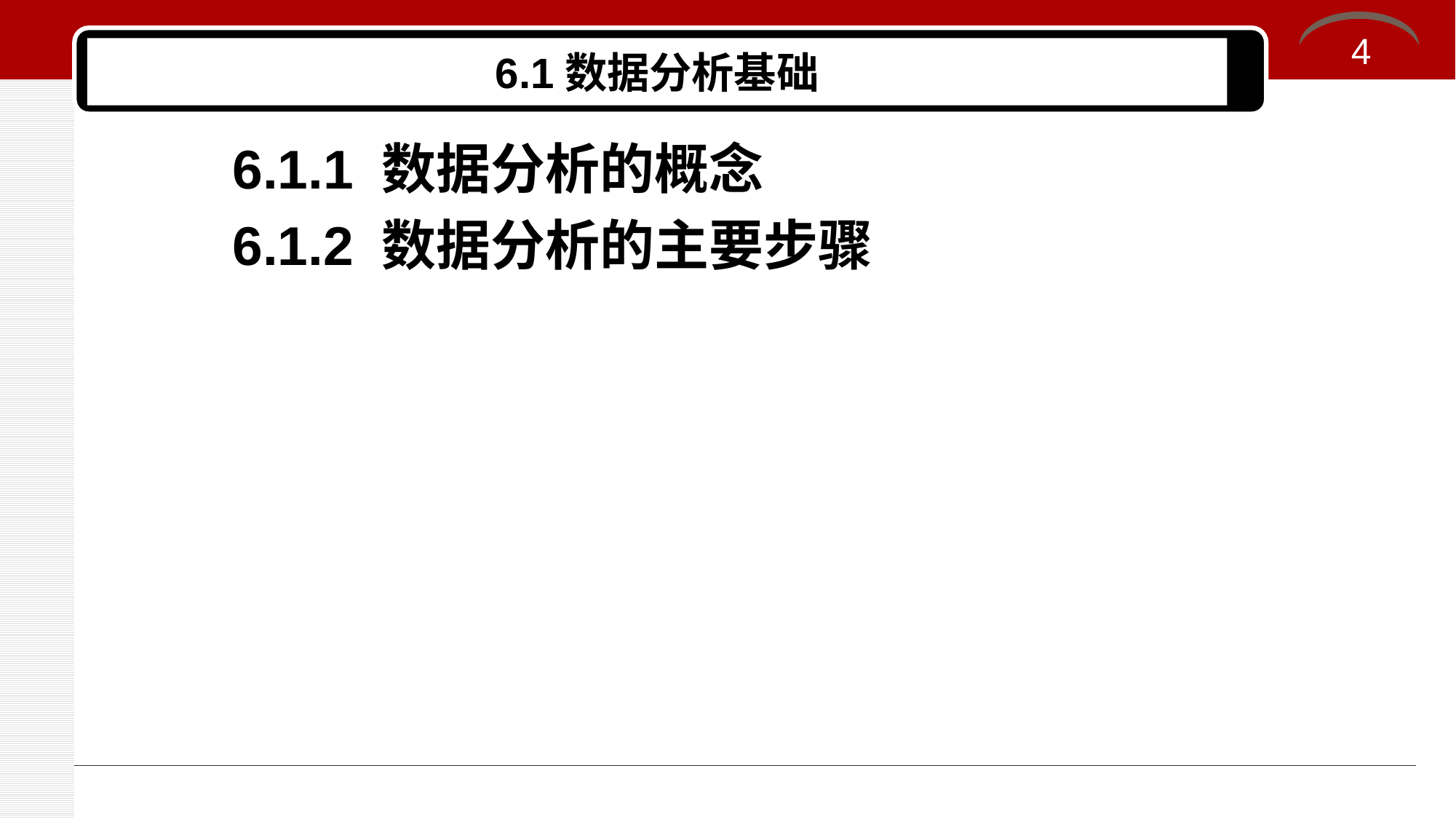

4
# 6.1数据分析基础
6.1.1 数据分析的概念
6.1.2 数据分析的主要步骤